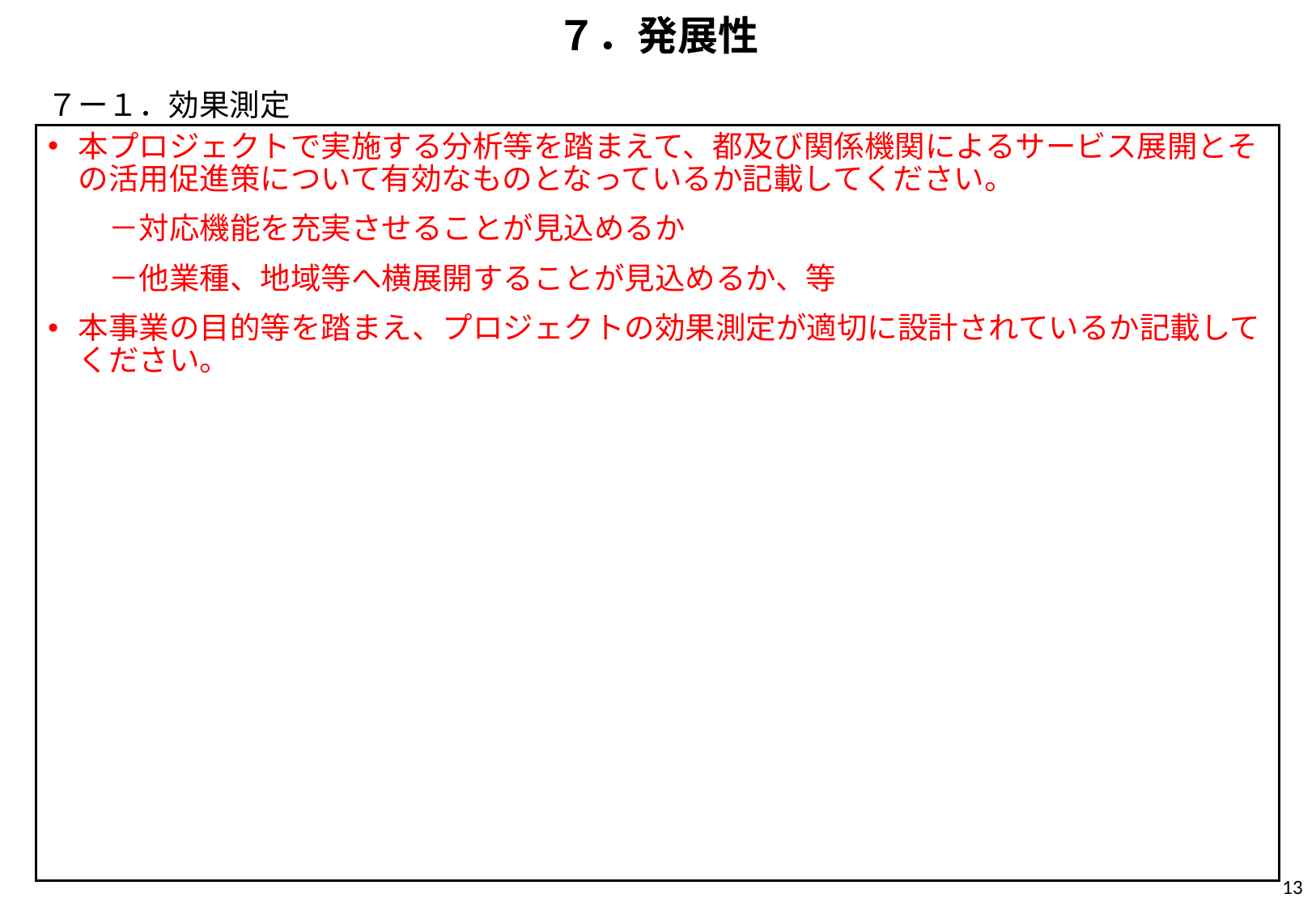

# ７．発展性
７ー１．効果測定
本プロジェクトで実施する分析等を踏まえて、都及び関係機関によるサービス展開とその活用促進策について有効なものとなっているか記載してください。
　　－対応機能を充実させることが見込めるか
　　－他業種、地域等へ横展開することが見込めるか、等
本事業の目的等を踏まえ、プロジェクトの効果測定が適切に設計されているか記載してください。

13